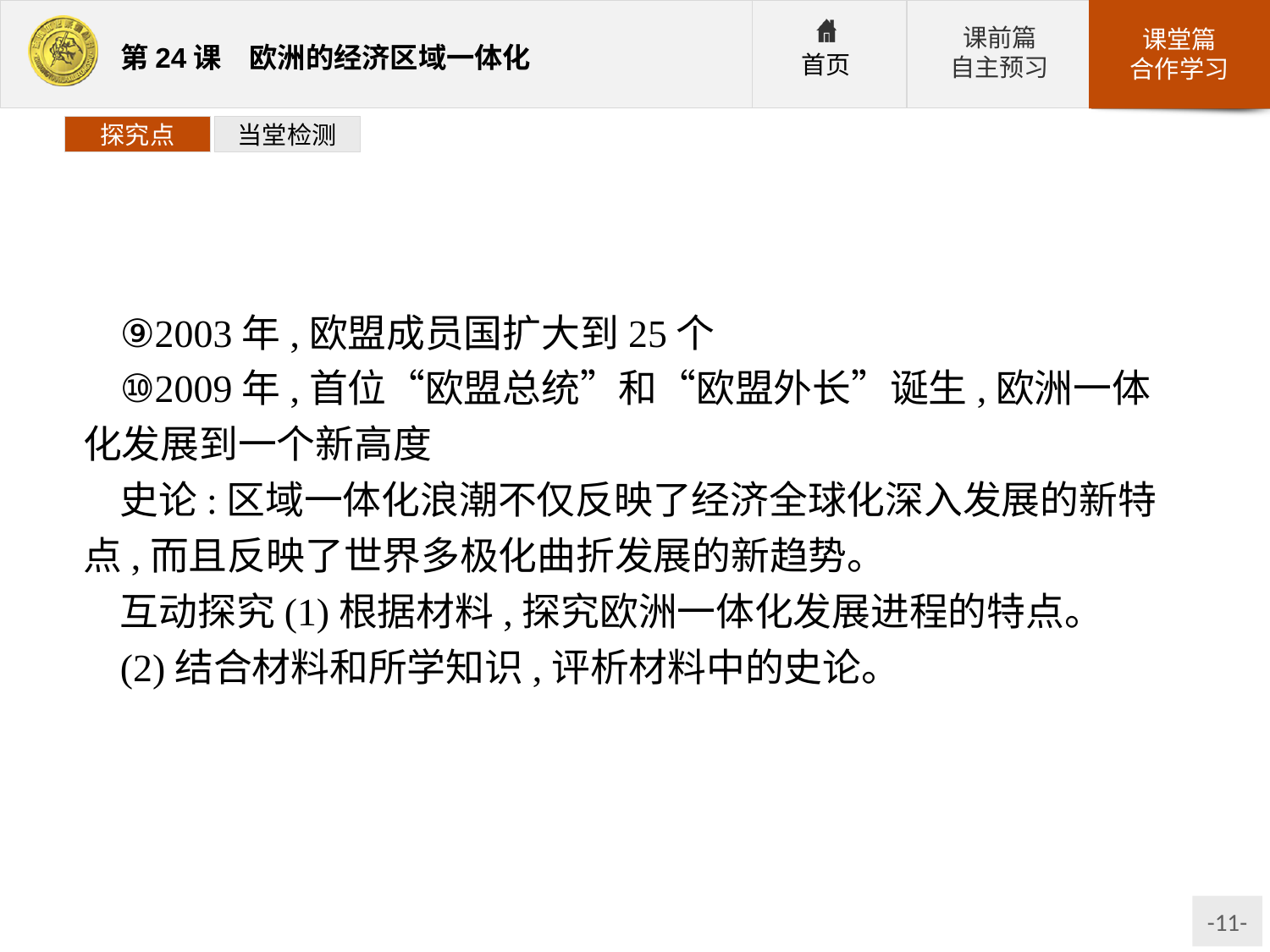

探究点
当堂检测
⑨2003年,欧盟成员国扩大到25个
⑩2009年,首位“欧盟总统”和“欧盟外长”诞生,欧洲一体化发展到一个新高度
史论:区域一体化浪潮不仅反映了经济全球化深入发展的新特点,而且反映了世界多极化曲折发展的新趋势。
互动探究(1)根据材料,探究欧洲一体化发展进程的特点。
(2)结合材料和所学知识,评析材料中的史论。